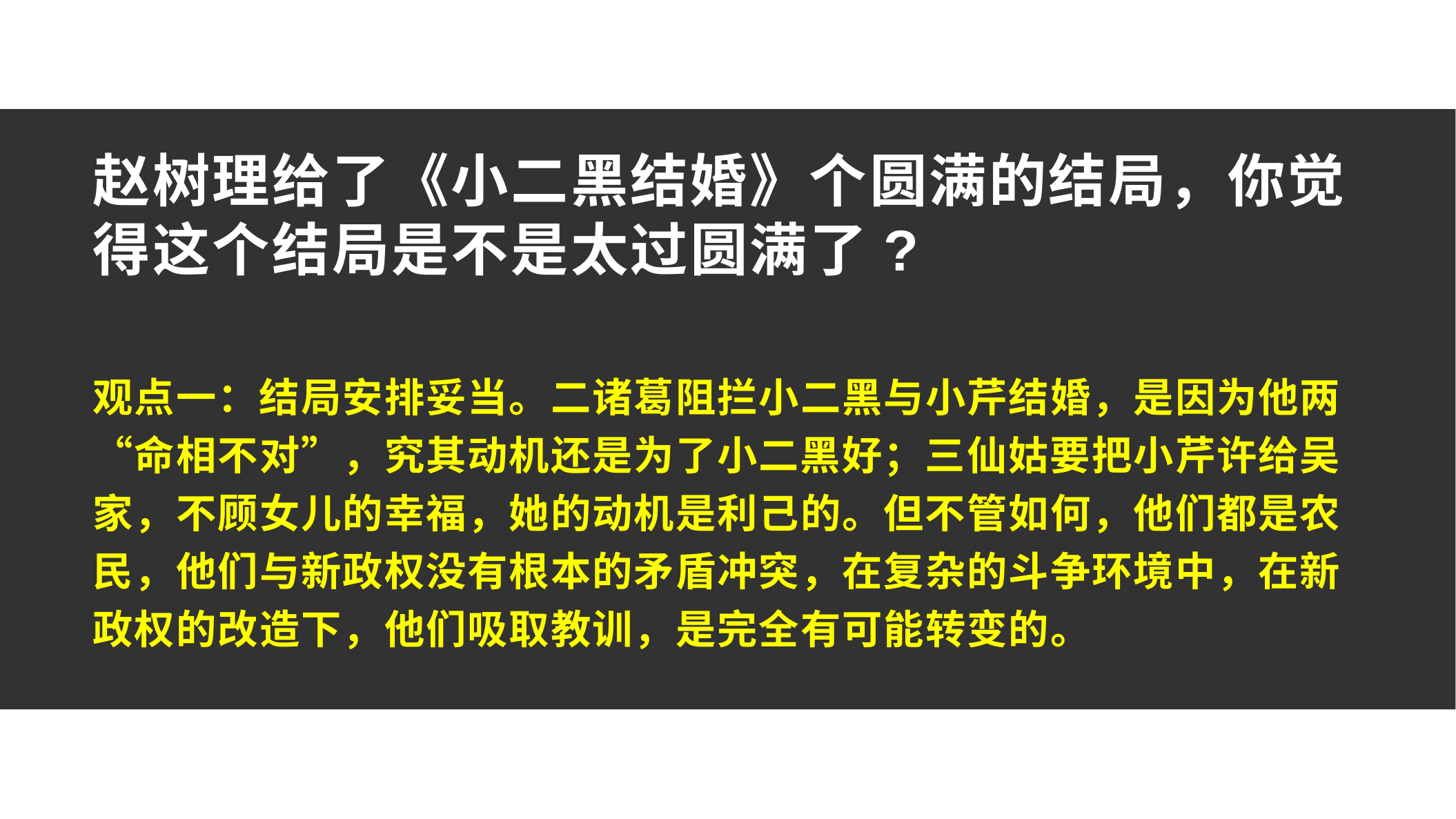

赵树理给了《小二黑结婚》个圆满的结局，你觉得这个结局是不是太过圆满了?
观点一：结局安排妥当。二诸葛阻拦小二黑与小芹结婚，是因为他两“命相不对”，究其动机还是为了小二黑好；三仙姑要把小芹许给吴家，不顾女儿的幸福，她的动机是利己的。但不管如何，他们都是农民，他们与新政权没有根本的矛盾冲突，在复杂的斗争环境中，在新政权的改造下，他们吸取教训，是完全有可能转变的。